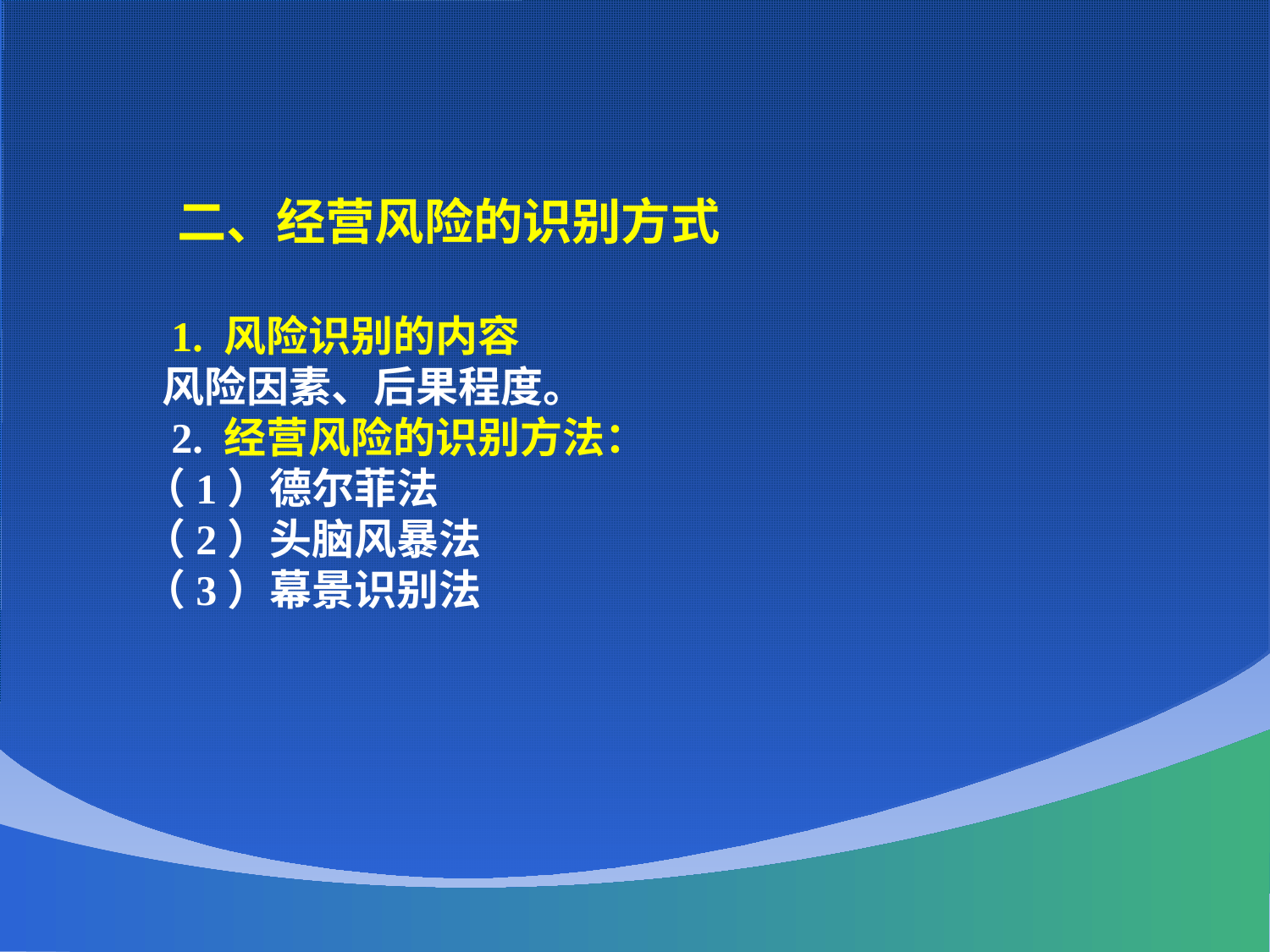

二、经营风险的识别方式

         1. 风险识别的内容
        风险因素、后果程度。
         2. 经营风险的识别方法：
      （1）德尔菲法
      （2）头脑风暴法
      （3）幕景识别法